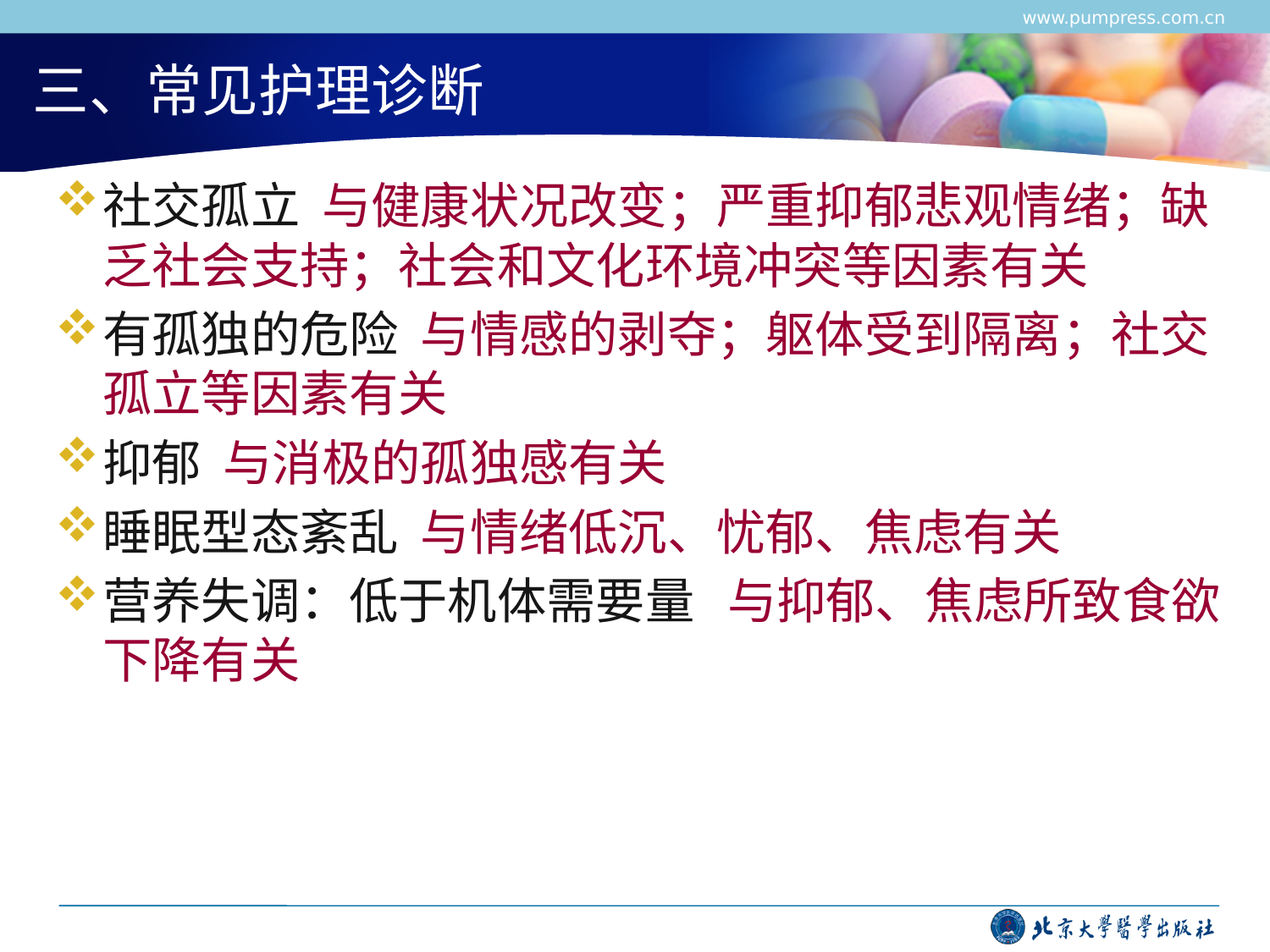

www.pumpress.com.cn
# 三、常见护理诊断
社交孤立  与健康状况改变；严重抑郁悲观情绪；缺乏社会支持；社会和文化环境冲突等因素有关
有孤独的危险  与情感的剥夺；躯体受到隔离；社交孤立等因素有关
抑郁  与消极的孤独感有关
睡眠型态紊乱  与情绪低沉、忧郁、焦虑有关
营养失调：低于机体需要量   与抑郁、焦虑所致食欲下降有关